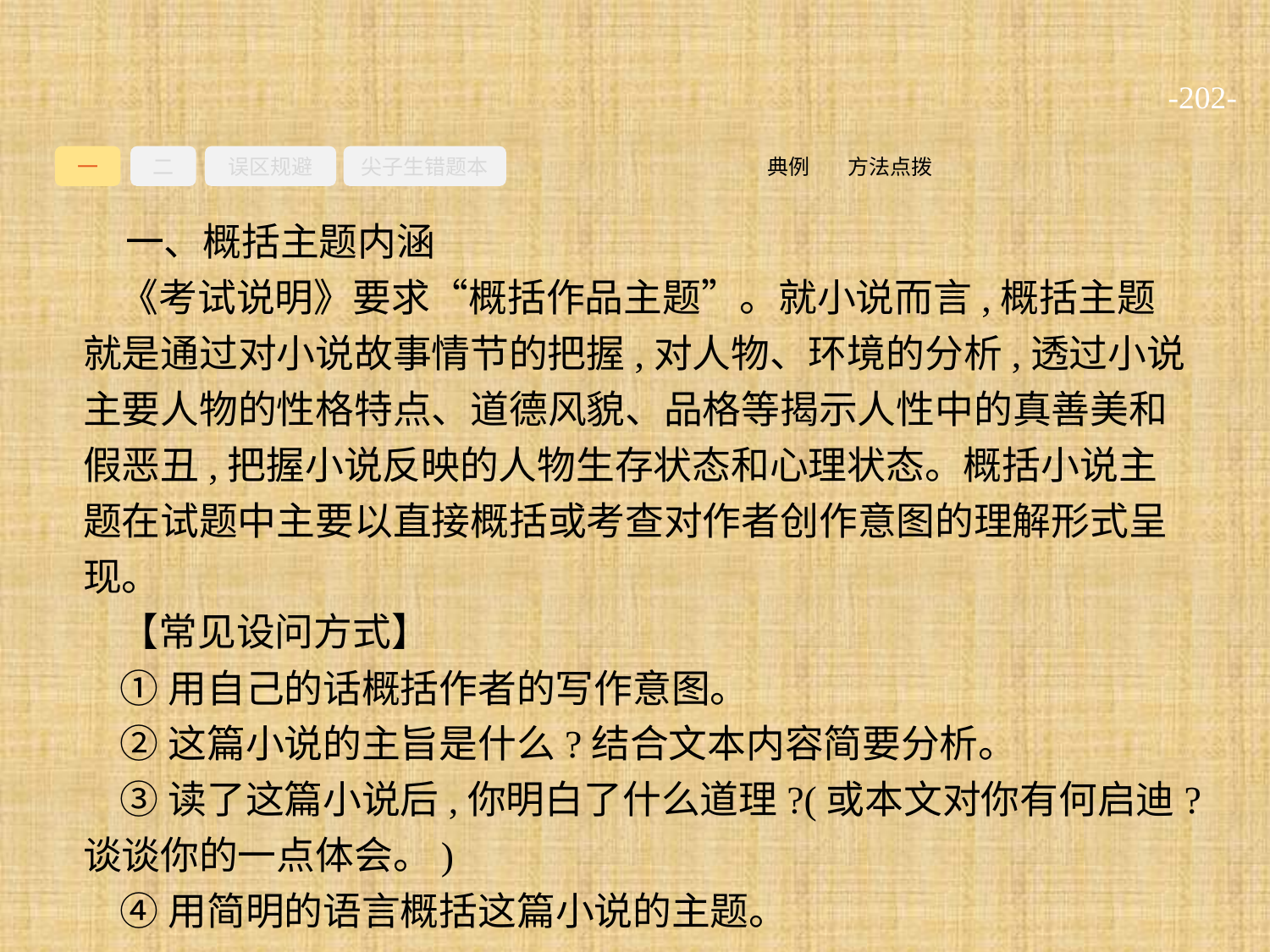

-202-
一
二
误区规避
尖子生错题本
方法点拨
典例
一、概括主题内涵
《考试说明》要求“概括作品主题”。就小说而言,概括主题就是通过对小说故事情节的把握,对人物、环境的分析,透过小说主要人物的性格特点、道德风貌、品格等揭示人性中的真善美和假恶丑,把握小说反映的人物生存状态和心理状态。概括小说主题在试题中主要以直接概括或考查对作者创作意图的理解形式呈现。
【常见设问方式】
①用自己的话概括作者的写作意图。
②这篇小说的主旨是什么?结合文本内容简要分析。
③读了这篇小说后,你明白了什么道理?(或本文对你有何启迪?谈谈你的一点体会。)
④用简明的语言概括这篇小说的主题。